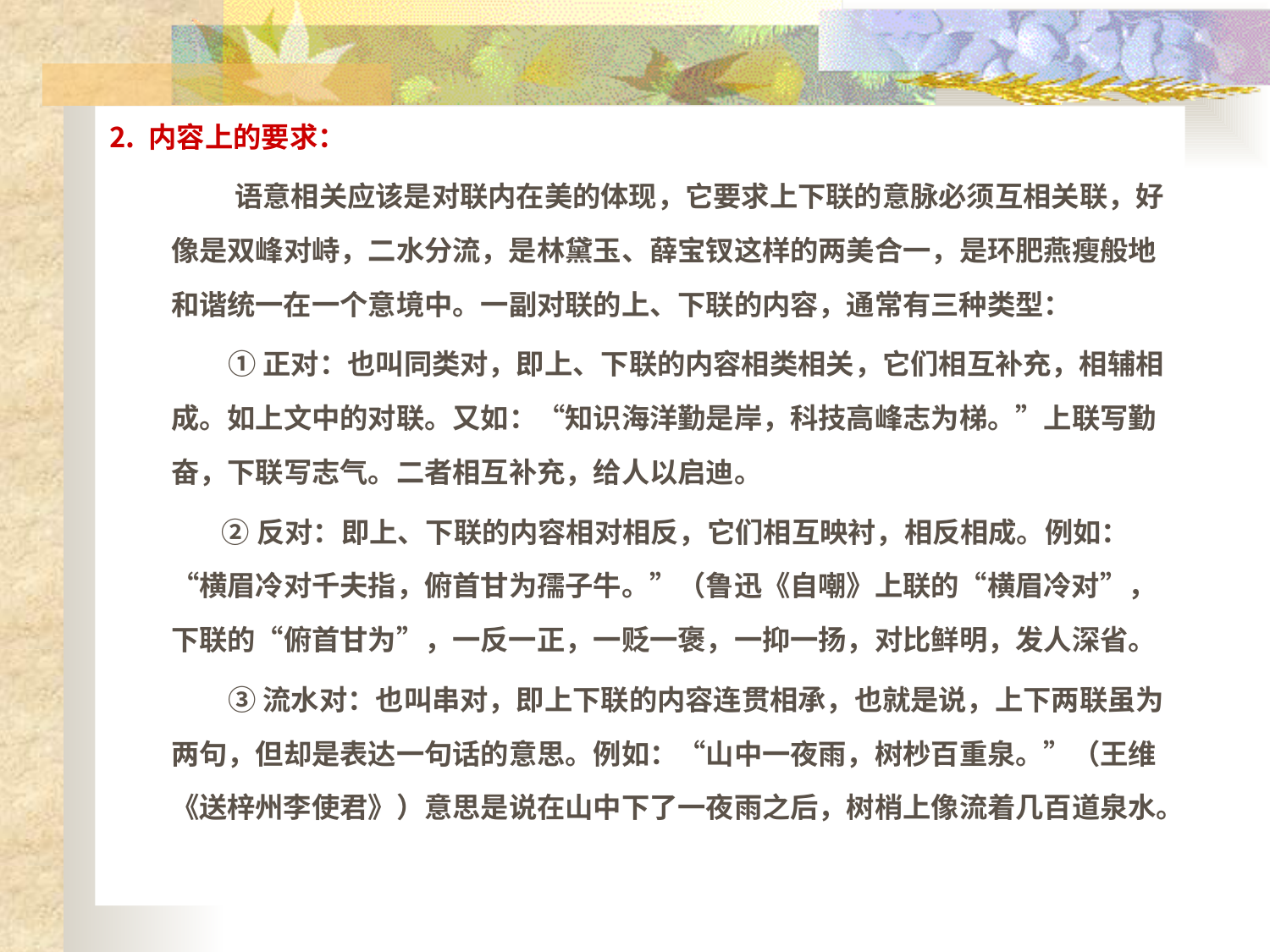

# ⒉ 内容上的要求：
                   语意相关应该是对联内在美的体现，它要求上下联的意脉必须互相关联，好像是双峰对峙，二水分流，是林黛玉、薛宝钗这样的两美合一，是环肥燕瘦般地和谐统一在一个意境中。一副对联的上、下联的内容，通常有三种类型：
                   ①正对：也叫同类对，即上、下联的内容相类相关，它们相互补充，相辅相成。如上文中的对联。又如：“知识海洋勤是岸，科技高峰志为梯。”上联写勤奋，下联写志气。二者相互补充，给人以启迪。
                  ②反对：即上、下联的内容相对相反，它们相互映衬，相反相成。例如：“横眉冷对千夫指，俯首甘为孺子牛。”（鲁迅《自嘲》上联的“横眉冷对”，下联的“俯首甘为”，一反一正，一贬一褒，一抑一扬，对比鲜明，发人深省。
                   ③流水对：也叫串对，即上下联的内容连贯相承，也就是说，上下两联虽为两句，但却是表达一句话的意思。例如：“山中一夜雨，树杪百重泉。”（王维《送梓州李使君》）意思是说在山中下了一夜雨之后，树梢上像流着几百道泉水。